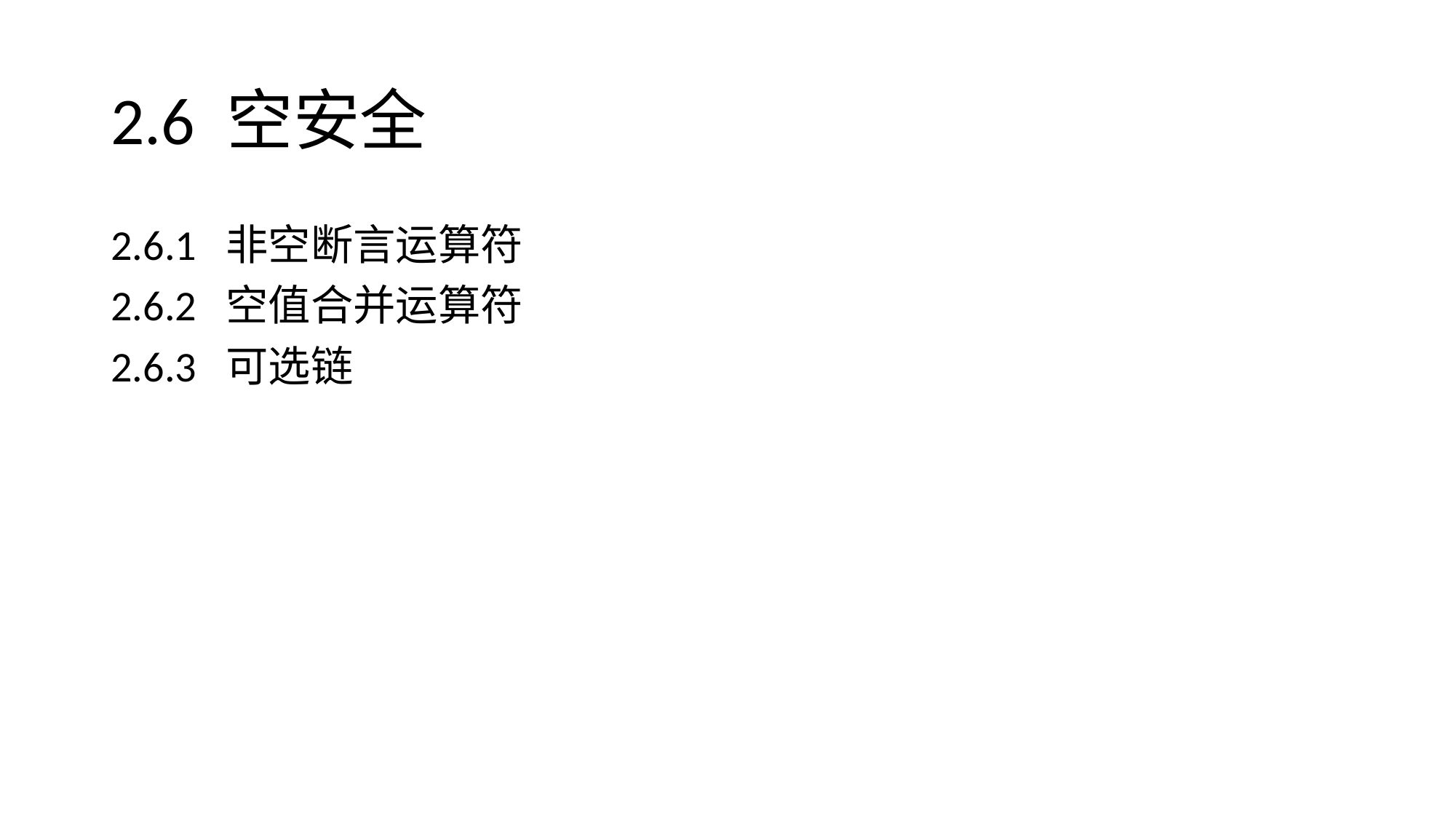

# 2.6 空安全
2.6.1  非空断言运算符
2.6.2  空值合并运算符
2.6.3  可选链